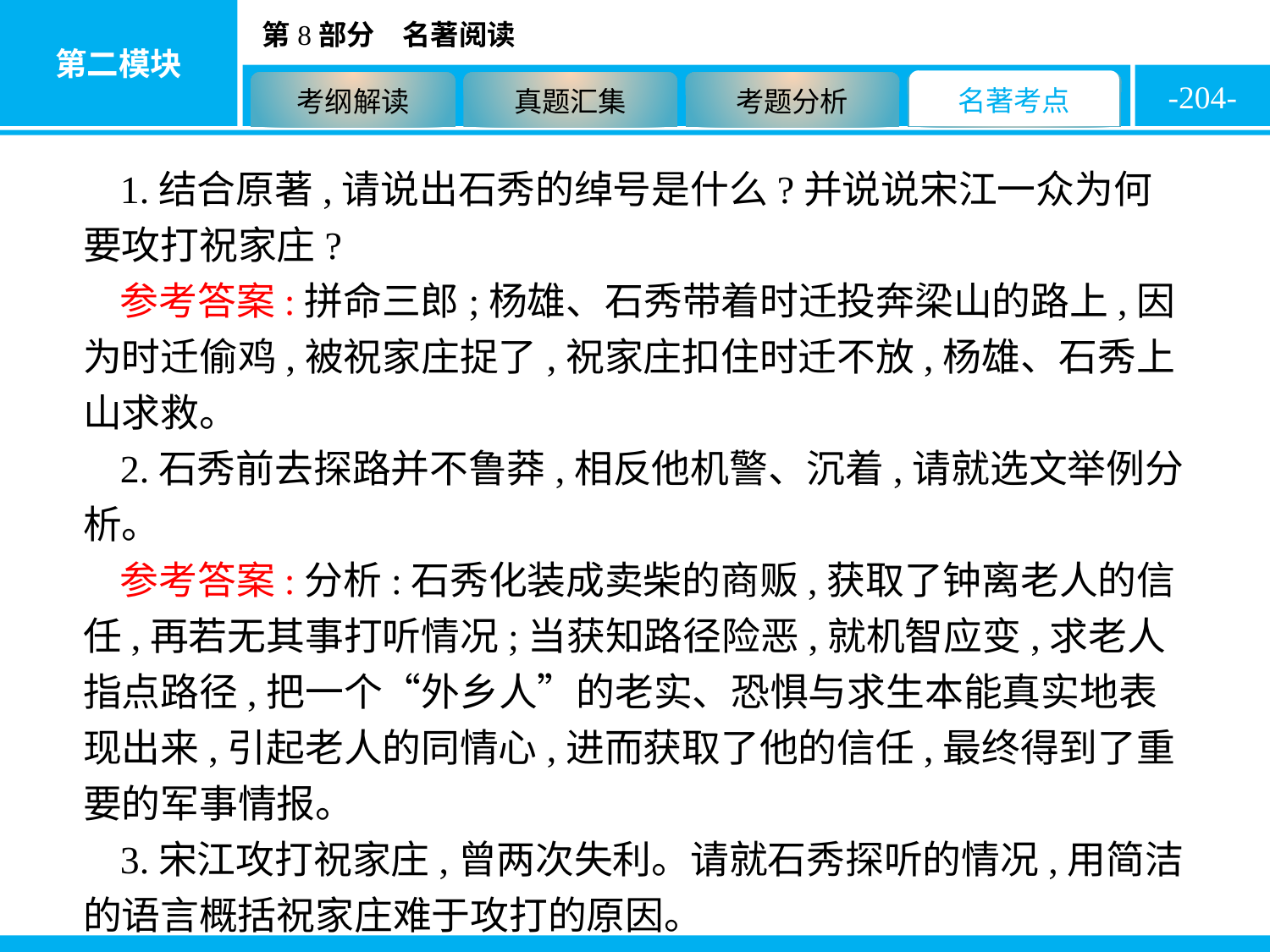

-204-
1.结合原著,请说出石秀的绰号是什么?并说说宋江一众为何要攻打祝家庄?
参考答案:拼命三郎;杨雄、石秀带着时迁投奔梁山的路上,因为时迁偷鸡,被祝家庄捉了,祝家庄扣住时迁不放,杨雄、石秀上山求救。
2.石秀前去探路并不鲁莽,相反他机警、沉着,请就选文举例分析。
参考答案:分析:石秀化装成卖柴的商贩,获取了钟离老人的信任,再若无其事打听情况;当获知路径险恶,就机智应变,求老人指点路径,把一个“外乡人”的老实、恐惧与求生本能真实地表现出来,引起老人的同情心,进而获取了他的信任,最终得到了重要的军事情报。
3.宋江攻打祝家庄,曾两次失利。请就石秀探听的情况,用简洁的语言概括祝家庄难于攻打的原因。
参考答案:强大武装;地理环境复杂,易守难攻;机关重重。